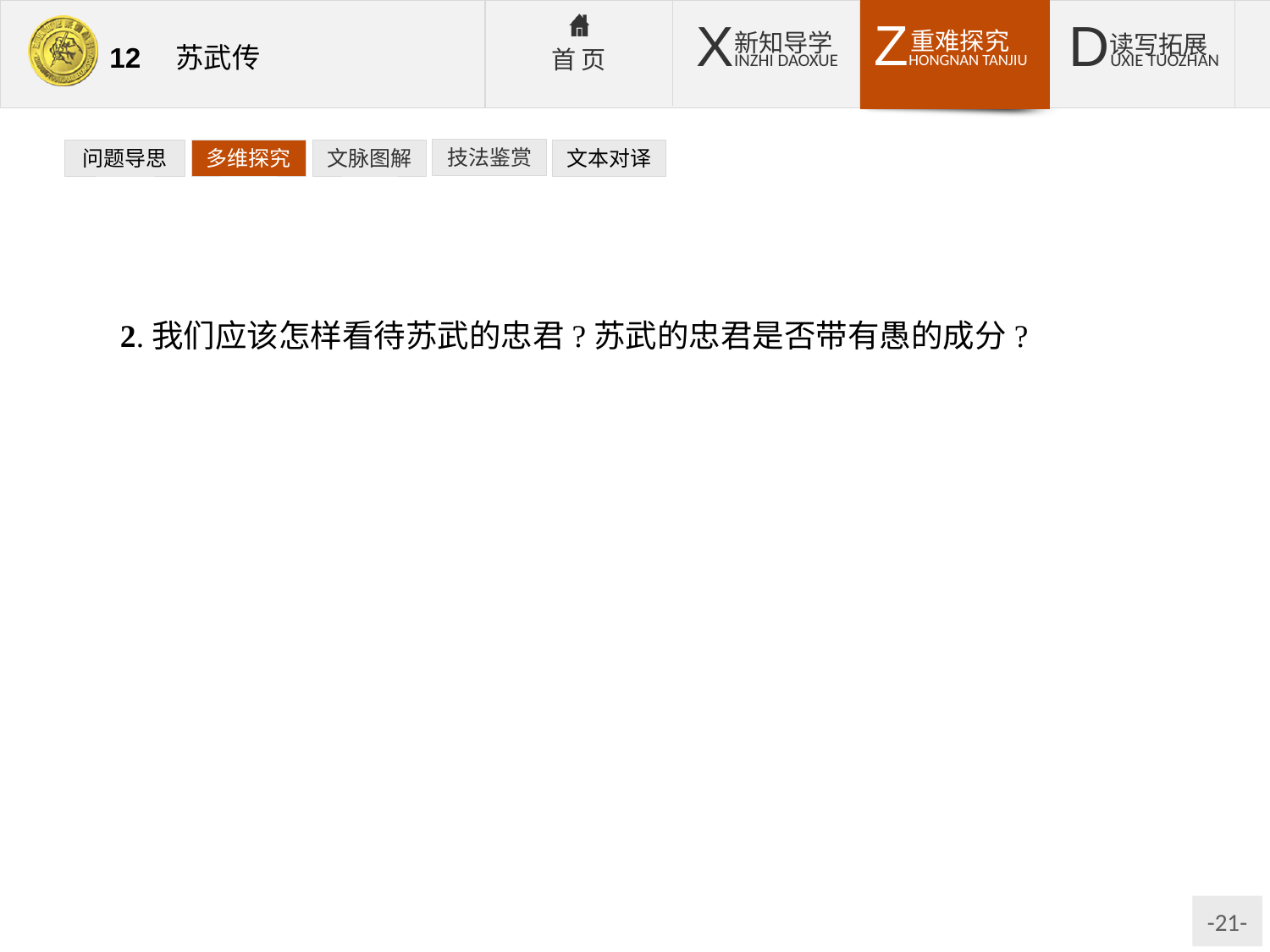

技法鉴赏
文本对译
问题导思
多维探究
文脉图解
2.我们应该怎样看待苏武的忠君?苏武的忠君是否带有愚的成分?
提示:苏武的忠君表面看起来是对汉武帝,但实际上是对国家对人民的。身为汉使出使匈奴,在遇到意外事件之时,他首先想到的是不能屈节辱命,不能使人格、国格受辱,为了大汉王朝的利益,愿意赴汤蹈火。如果他变节投降,那么他个人虽安享富贵,但国家与人民无疑会蒙受屈辱。当然武帝的恩情也不能抵消其对苏武亲人的伤害之过,苏武一味强调武帝对他们父子莫大的提拔之恩,因此愿意为之肝脑涂地也不免带有愚的成分。